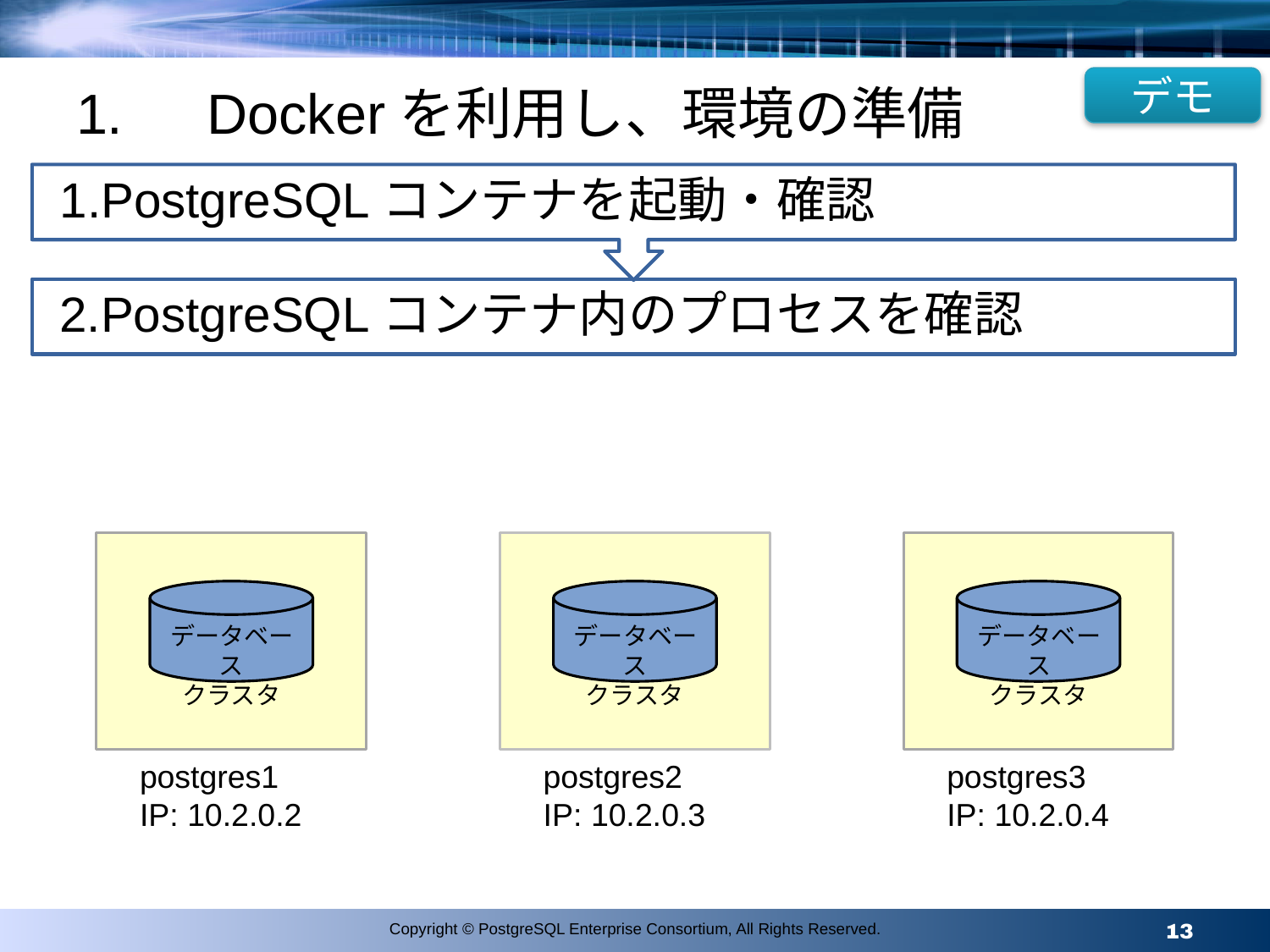

デモ
# 1.　Dockerを利用し、環境の準備
2.PostgreSQLコンテナ内のプロセスを確認
1.PostgreSQLコンテナを起動・確認

データベース
クラスタ
データベース
クラスタ
データベース
クラスタ
postgres1
IP: 10.2.0.2
postgres2
IP: 10.2.0.3
postgres3
IP: 10.2.0.4
13